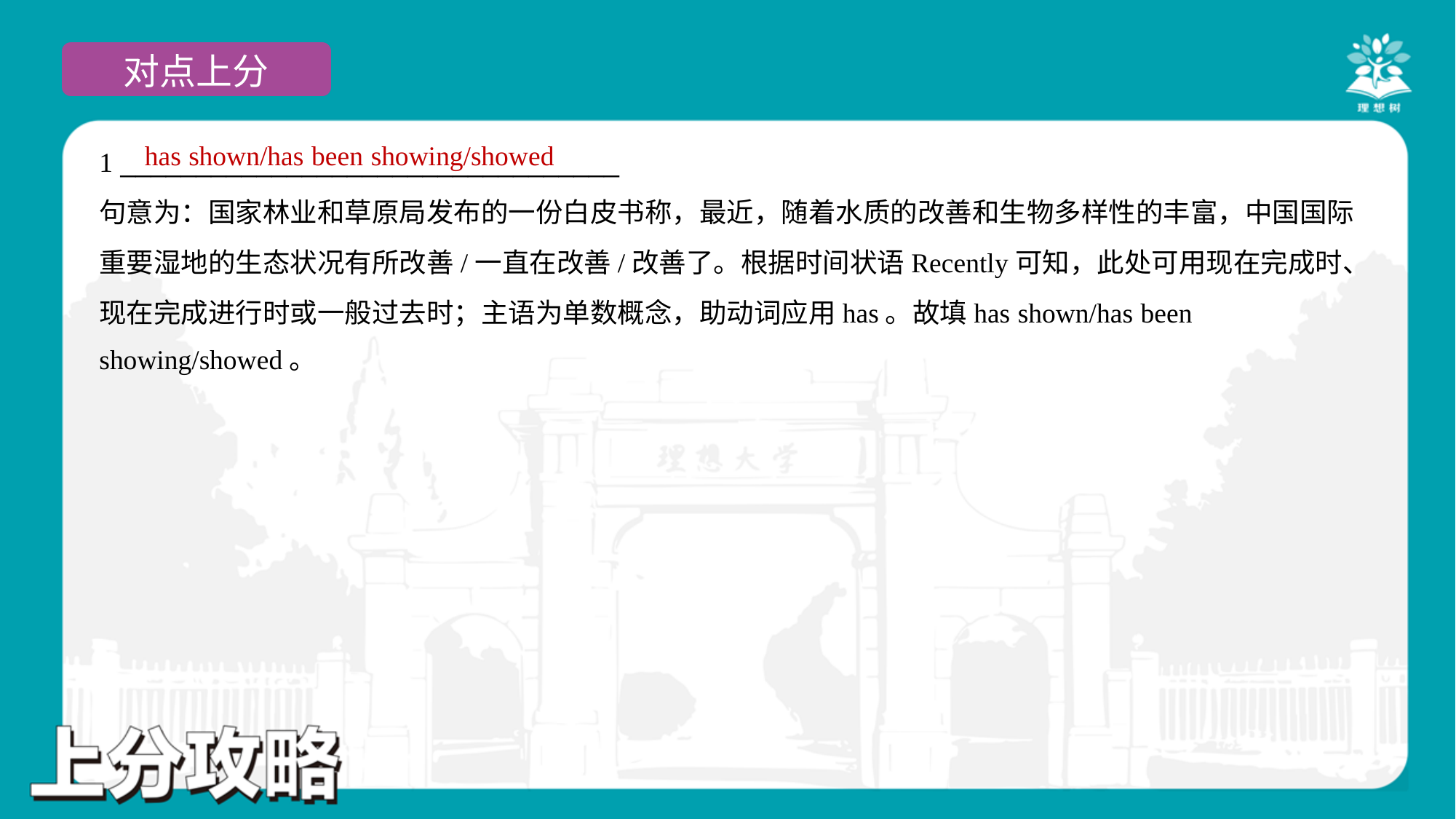

has shown/has been showing/showed
1 _________________________________
句意为：国家林业和草原局发布的一份白皮书称，最近，随着水质的改善和生物多样性的丰富，中国国际
重要湿地的生态状况有所改善/一直在改善/改善了。根据时间状语Recently可知，此处可用现在完成时、
现在完成进行时或一般过去时；主语为单数概念，助动词应用has。故填has shown/has been
showing/showed。